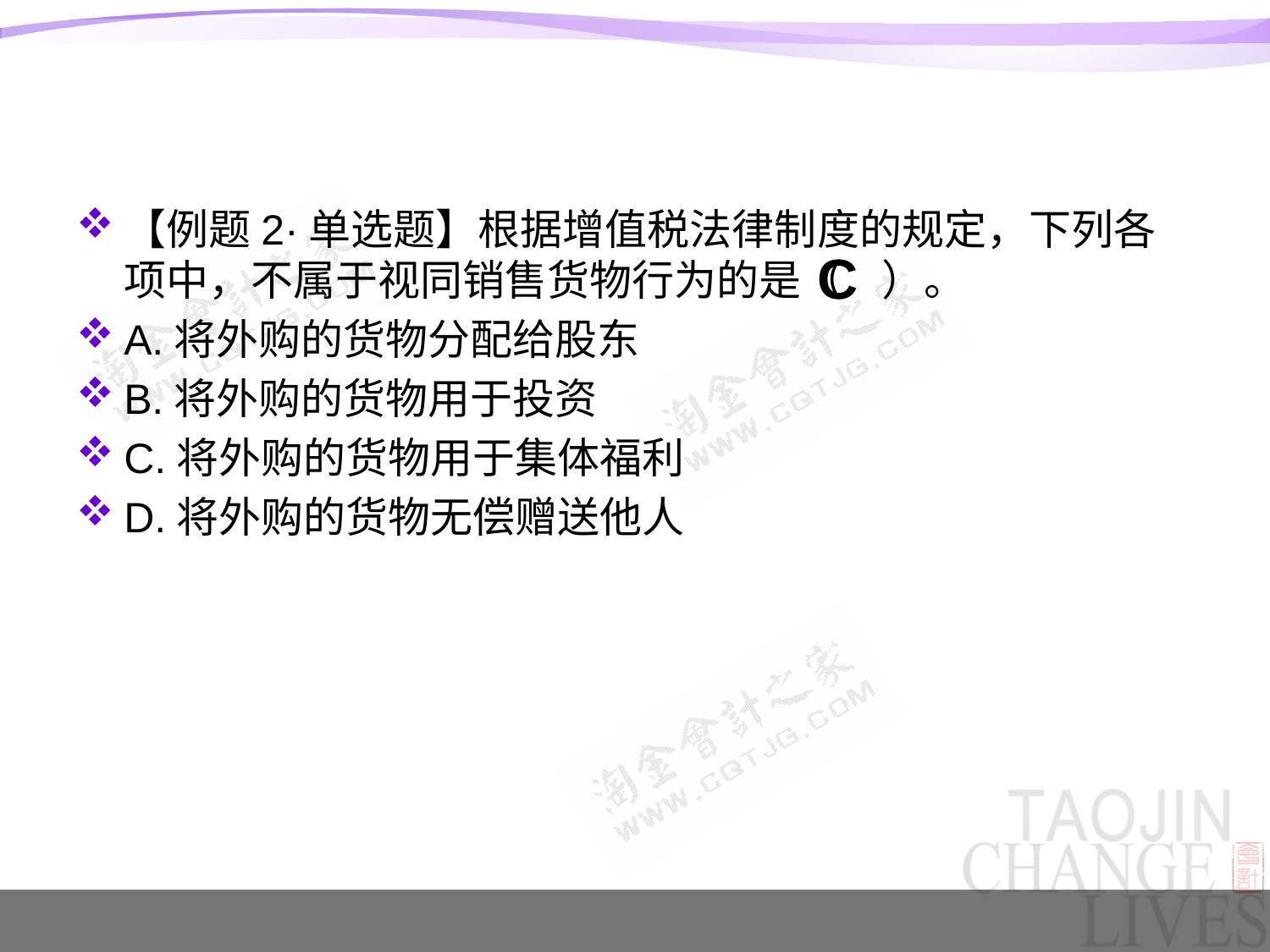

#
【例题2·单选题】根据增值税法律制度的规定，下列各项中，不属于视同销售货物行为的是（    ）。
A.将外购的货物分配给股东
B.将外购的货物用于投资
C.将外购的货物用于集体福利
D.将外购的货物无偿赠送他人
C